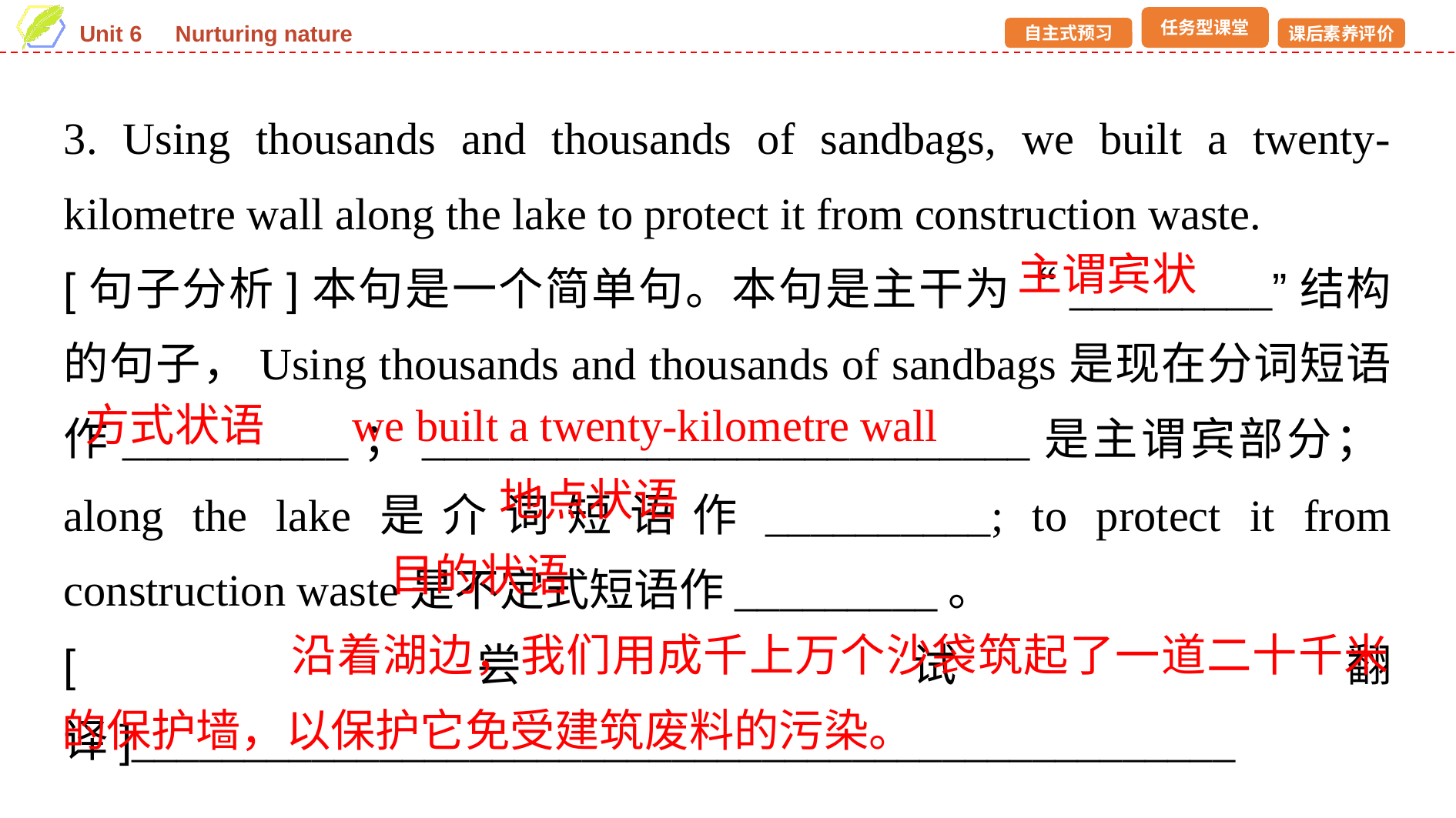

3. Using thousands and thousands of sandbags, we built a twenty-kilometre wall along the lake to protect it from construction waste.
[句子分析]本句是一个简单句。本句是主干为“_________”结构的句子，Using thousands and thousands of sandbags是现在分词短语作__________；___________________________是主谓宾部分；along the lake是介词短语作__________; to protect it from construction waste是不定式短语作_________。
[尝试翻译]_________________________________________________
___________________________________________________________
主谓宾状
方式状语
we built a twenty-kilometre wall
地点状语
目的状语
                    沿着湖边，我们用成千上万个沙袋筑起了一道二十千米的保护墙，以保护它免受建筑废料的污染。